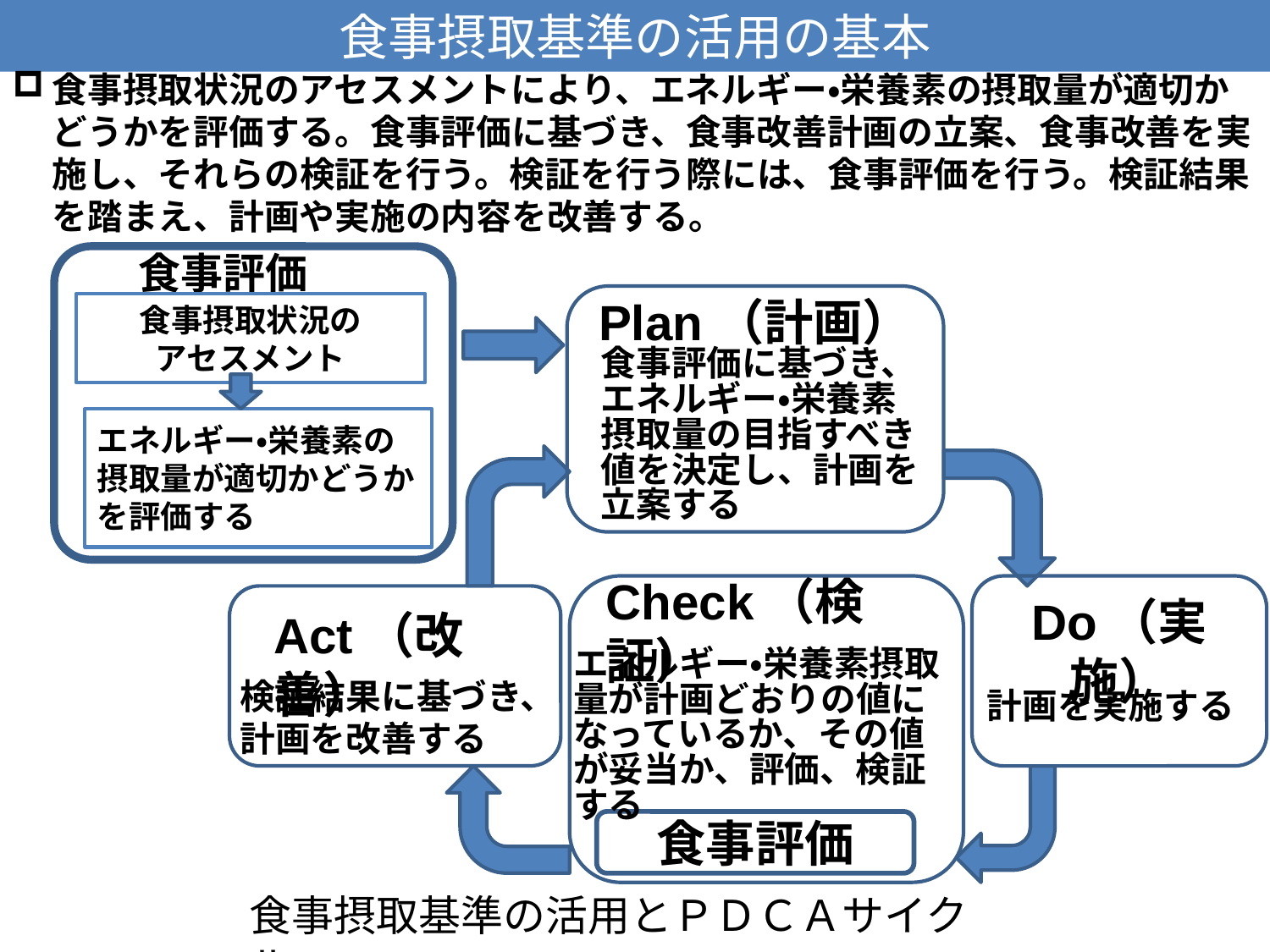

食事摂取基準の活用の基本
食事摂取状況のアセスメントにより、エネルギー・栄養素の摂取量が適切かどうかを評価する。食事評価に基づき、食事改善計画の立案、食事改善を実施し、それらの検証を行う。検証を行う際には、食事評価を行う。検証結果を踏まえ、計画や実施の内容を改善する。
食事評価

食事摂取状況の
アセスメント

エネルギー・栄養素の摂取量が適切かどうかを評価する
Plan（計画）

食事評価に基づき、エネルギー・栄養素摂取量の目指すべき値を決定し、計画を立案する

Check（検証）

エネルギー・栄養素摂取量が計画どおりの値になっているか、その値が妥当か、評価、検証する
食事評価
Do（実施）

計画を実施する

検証結果に基づき、計画を改善する
Act（改善）

食事摂取基準の活用とＰＤＣＡサイクル